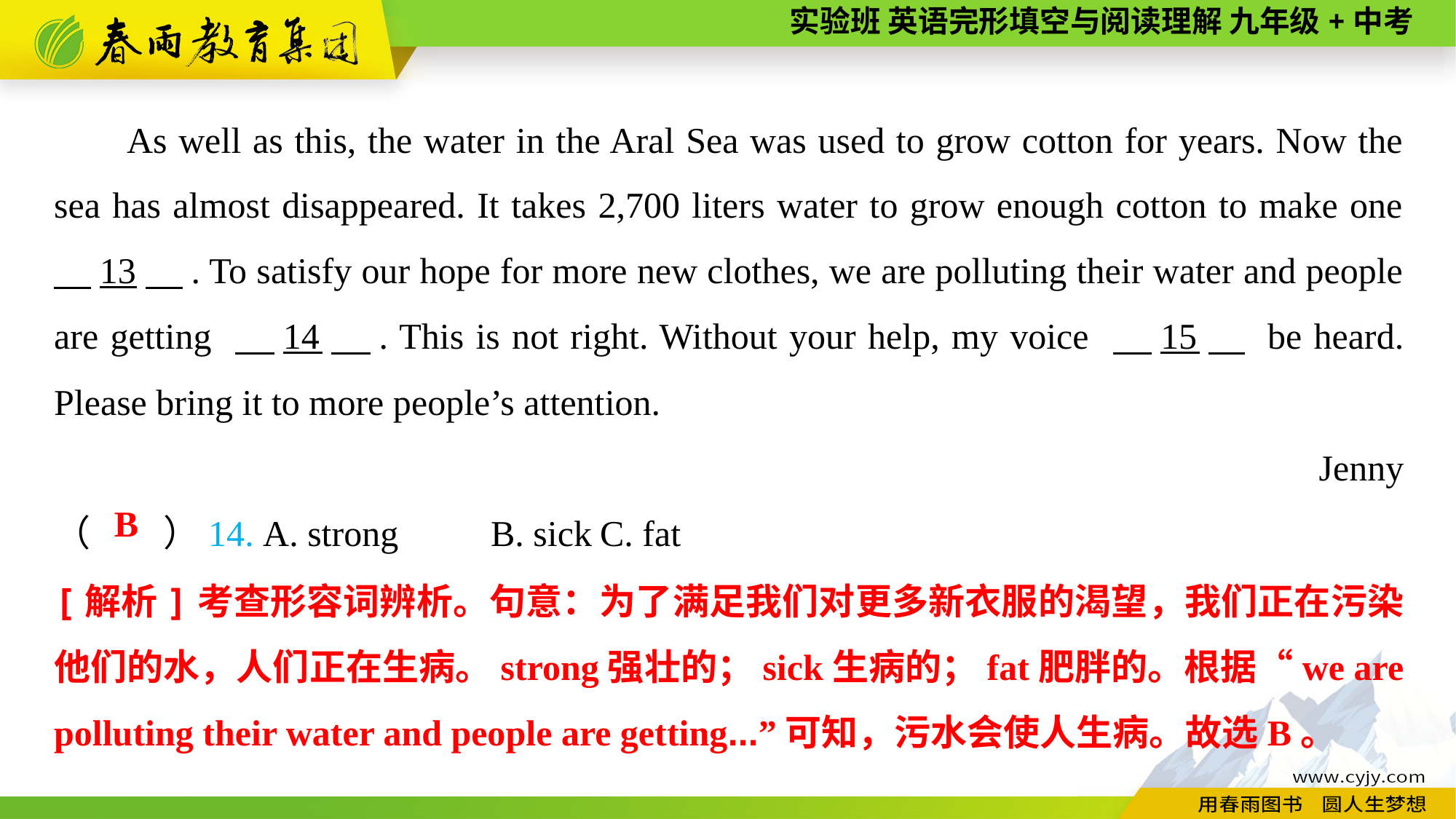

As well as this, the water in the Aral Sea was used to grow cotton for years. Now the sea has almost disappeared. It takes 2,700 liters water to grow enough cotton to make one 　13　. To satisfy our hope for more new clothes, we are polluting their water and people are getting 　14　. This is not right. Without your help, my voice 　15　 be heard. Please bring it to more people’s attention.
Jenny
（　　）14. A. strong	B. sick	C. fat
B
[解析]考查形容词辨析。句意：为了满足我们对更多新衣服的渴望，我们正在污染他们的水，人们正在生病。strong强壮的；sick生病的；fat肥胖的。根据“we are polluting their water and people are getting...”可知，污水会使人生病。故选B。